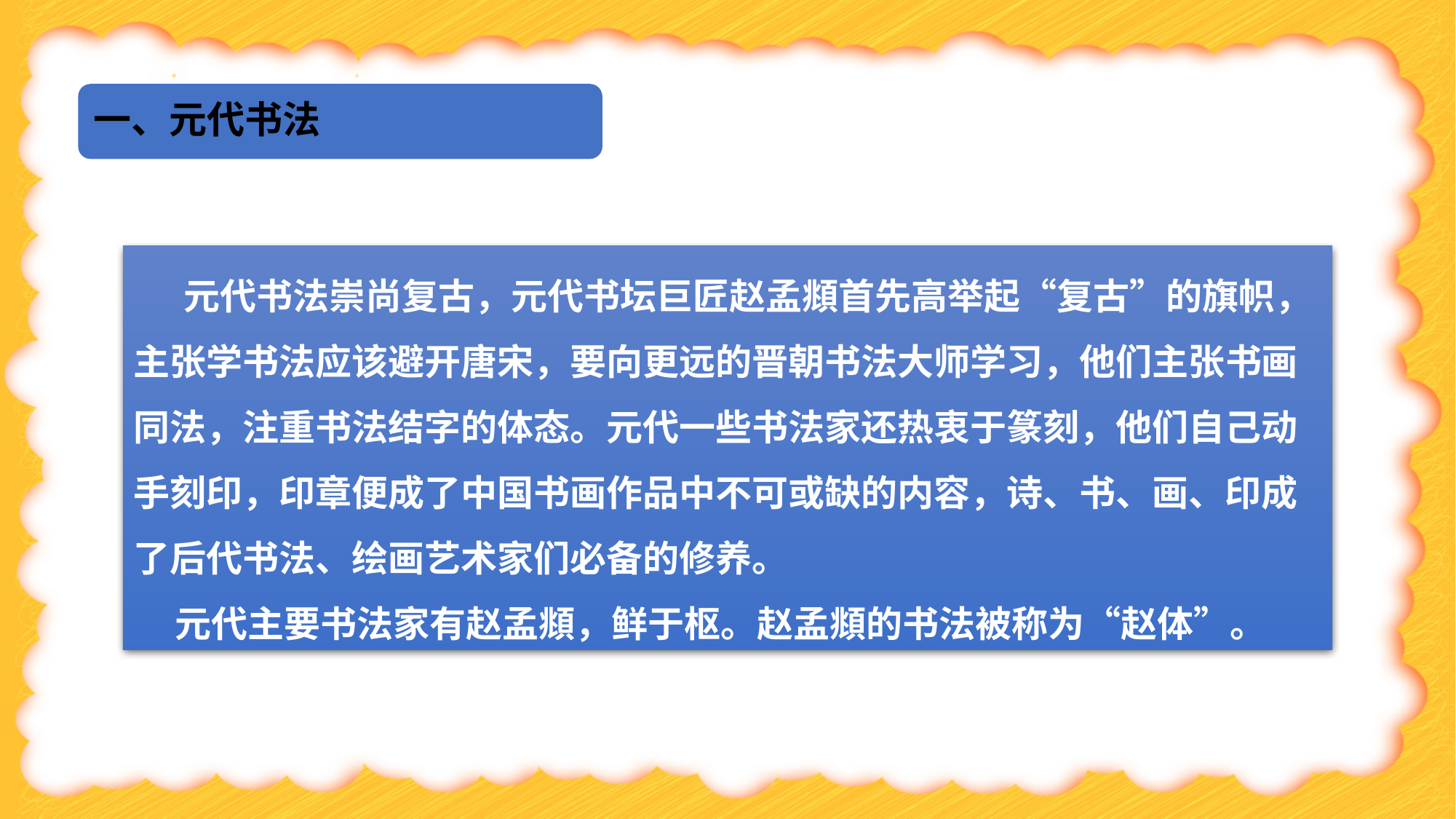

一、元代书法
     元代书法崇尚复古，元代书坛巨匠赵孟頫首先高举起“复古”的旗帜，主张学书法应该避开唐宋，要向更远的晋朝书法大师学习，他们主张书画同法，注重书法结字的体态。元代一些书法家还热衷于篆刻，他们自己动手刻印，印章便成了中国书画作品中不可或缺的内容，诗、书、画、印成了后代书法、绘画艺术家们必备的修养。
    元代主要书法家有赵孟頫，鲜于枢。赵孟頫的书法被称为“赵体”。